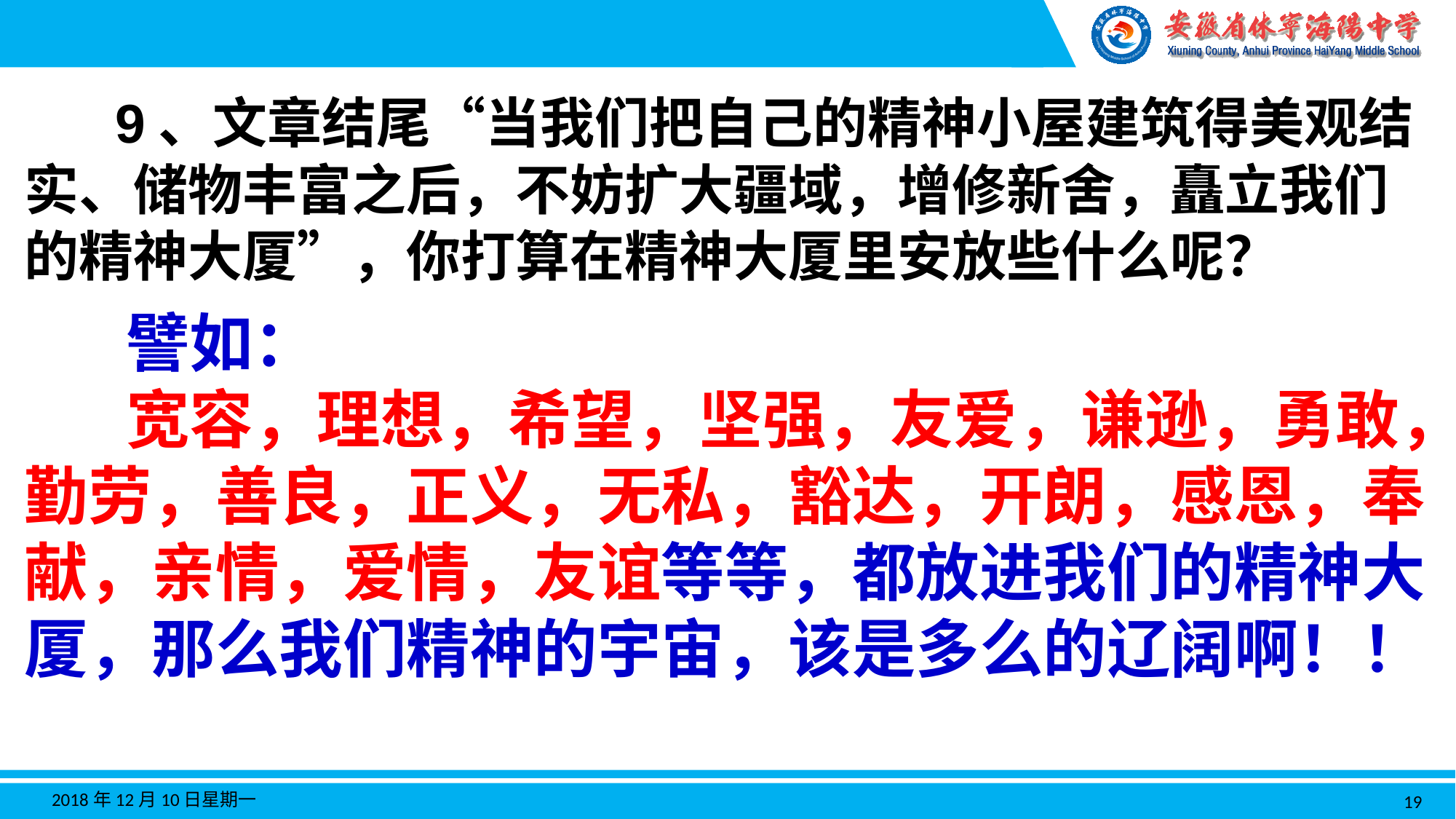

9、文章结尾“当我们把自己的精神小屋建筑得美观结实、储物丰富之后，不妨扩大疆域，增修新舍，矗立我们的精神大厦”，你打算在精神大厦里安放些什么呢？
      譬如：
      宽容，理想，希望，坚强，友爱，谦逊，勇敢，勤劳，善良，正义，无私，豁达，开朗，感恩，奉献，亲情，爱情，友谊等等，都放进我们的精神大厦，那么我们精神的宇宙，该是多么的辽阔啊！！
2018年12月10日星期一
19